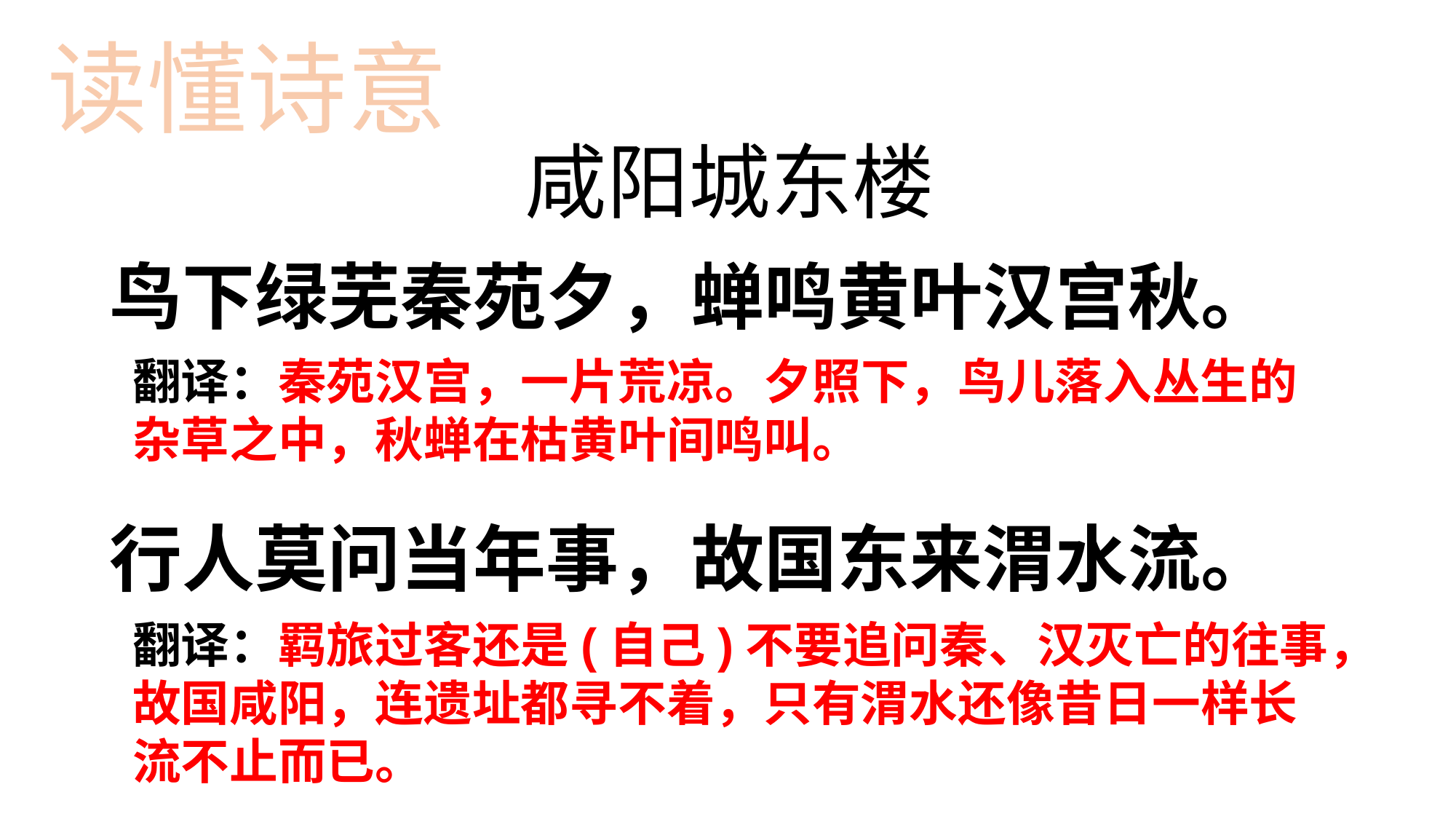

读懂诗意
# 咸阳城东楼
鸟下绿芜秦苑夕，蝉鸣黄叶汉宫秋。

行人莫问当年事，故国东来渭水流。
翻译：秦苑汉宫，一片荒凉。夕照下，鸟儿落入丛生的杂草之中，秋蝉在枯黄叶间鸣叫。
翻译：羁旅过客还是(自己)不要追问秦、汉灭亡的往事，故国咸阳，连遗址都寻不着，只有渭水还像昔日一样长流不止而已。